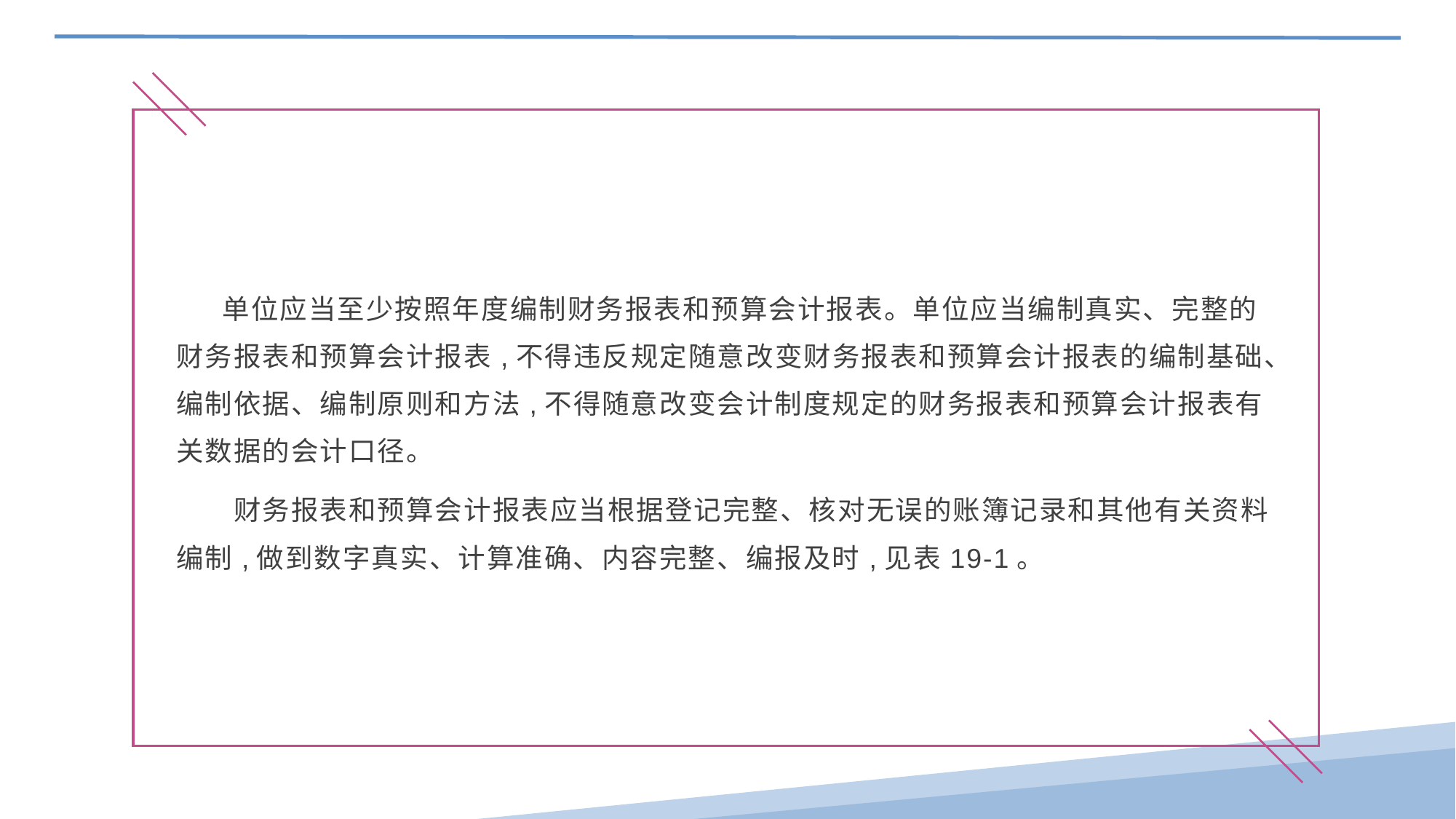

单位应当至少按照年度编制财务报表和预算会计报表。单位应当编制真实、完整的财务报表和预算会计报表,不得违反规定随意改变财务报表和预算会计报表的编制基础、编制依据、编制原则和方法,不得随意改变会计制度规定的财务报表和预算会计报表有关数据的会计口径。
　　财务报表和预算会计报表应当根据登记完整、核对无误的账簿记录和其他有关资料编制,做到数字真实、计算准确、内容完整、编报及时,见表19-1。